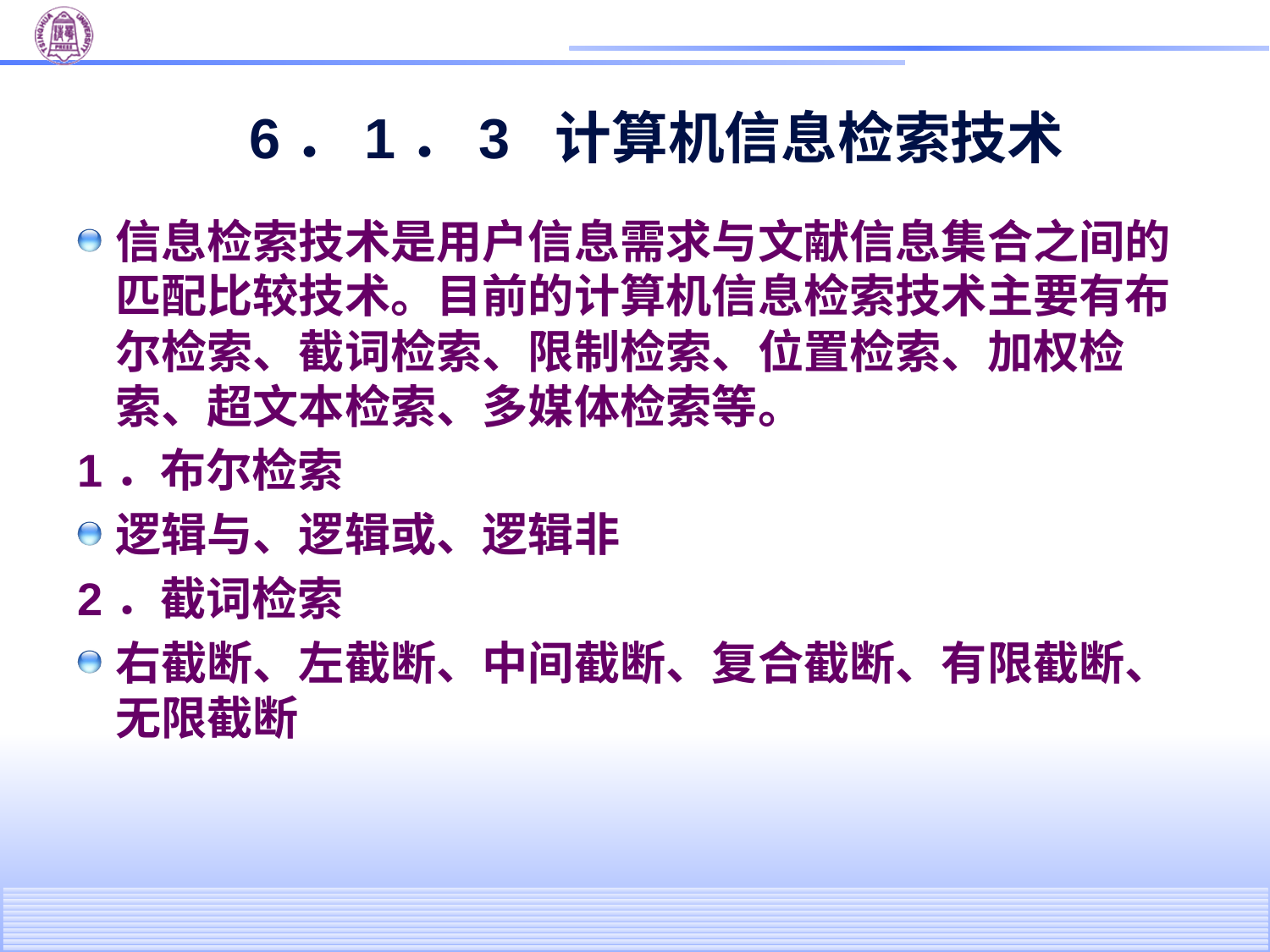

# 6．1．3  计算机信息检索技术
信息检索技术是用户信息需求与文献信息集合之间的匹配比较技术。目前的计算机信息检索技术主要有布尔检索、截词检索、限制检索、位置检索、加权检索、超文本检索、多媒体检索等。
1．布尔检索
逻辑与、逻辑或、逻辑非
2．截词检索
右截断、左截断、中间截断、复合截断、有限截断、无限截断